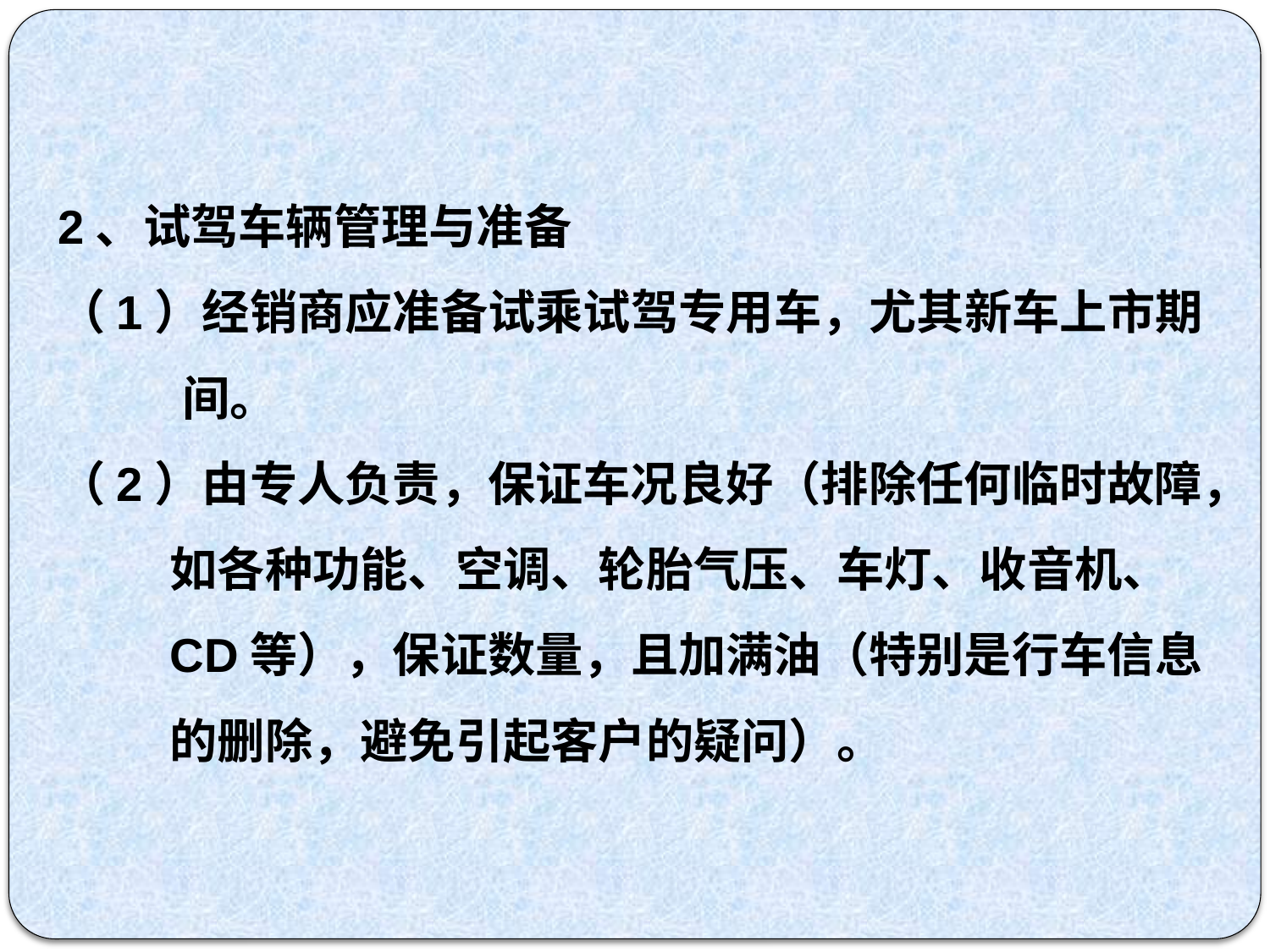

2、试驾车辆管理与准备
（1）经销商应准备试乘试驾专用车，尤其新车上市期间。
（2）由专人负责，保证车况良好（排除任何临时故障，如各种功能、空调、轮胎气压、车灯、收音机、CD等），保证数量，且加满油（特别是行车信息的删除，避免引起客户的疑问）。